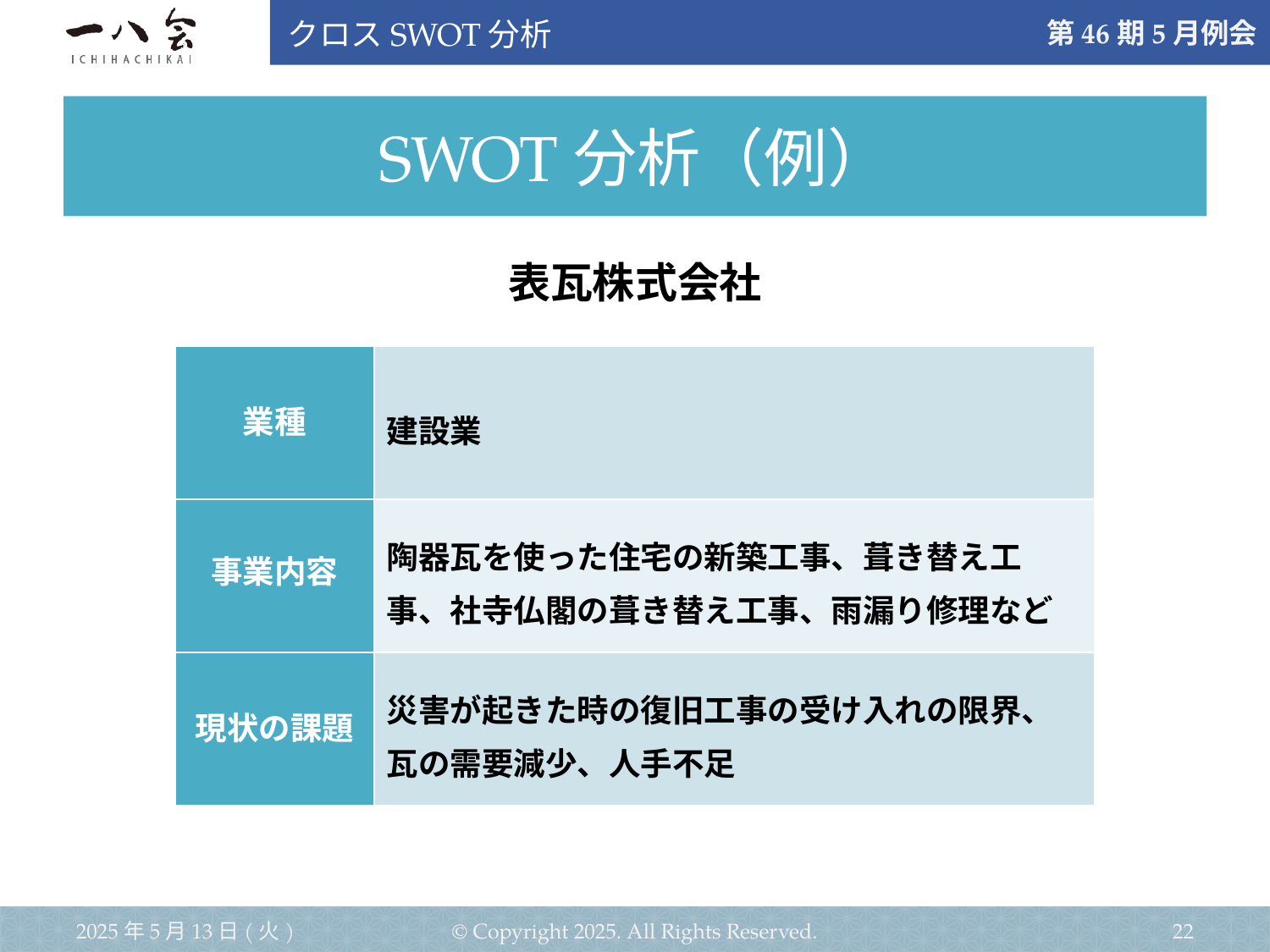

クロスSWOT分析
# SWOT分析（例）
表瓦株式会社
| 業種 | 建設業 |
| --- | --- |
| 事業内容 | 陶器瓦を使った住宅の新築工事、葺き替え工事、社寺仏閣の葺き替え工事、雨漏り修理など |
| 現状の課題 | 災害が起きた時の復旧工事の受け入れの限界、瓦の需要減少、人手不足 |
2025年5月13日(火)
© Copyright 2025. All Rights Reserved.
22